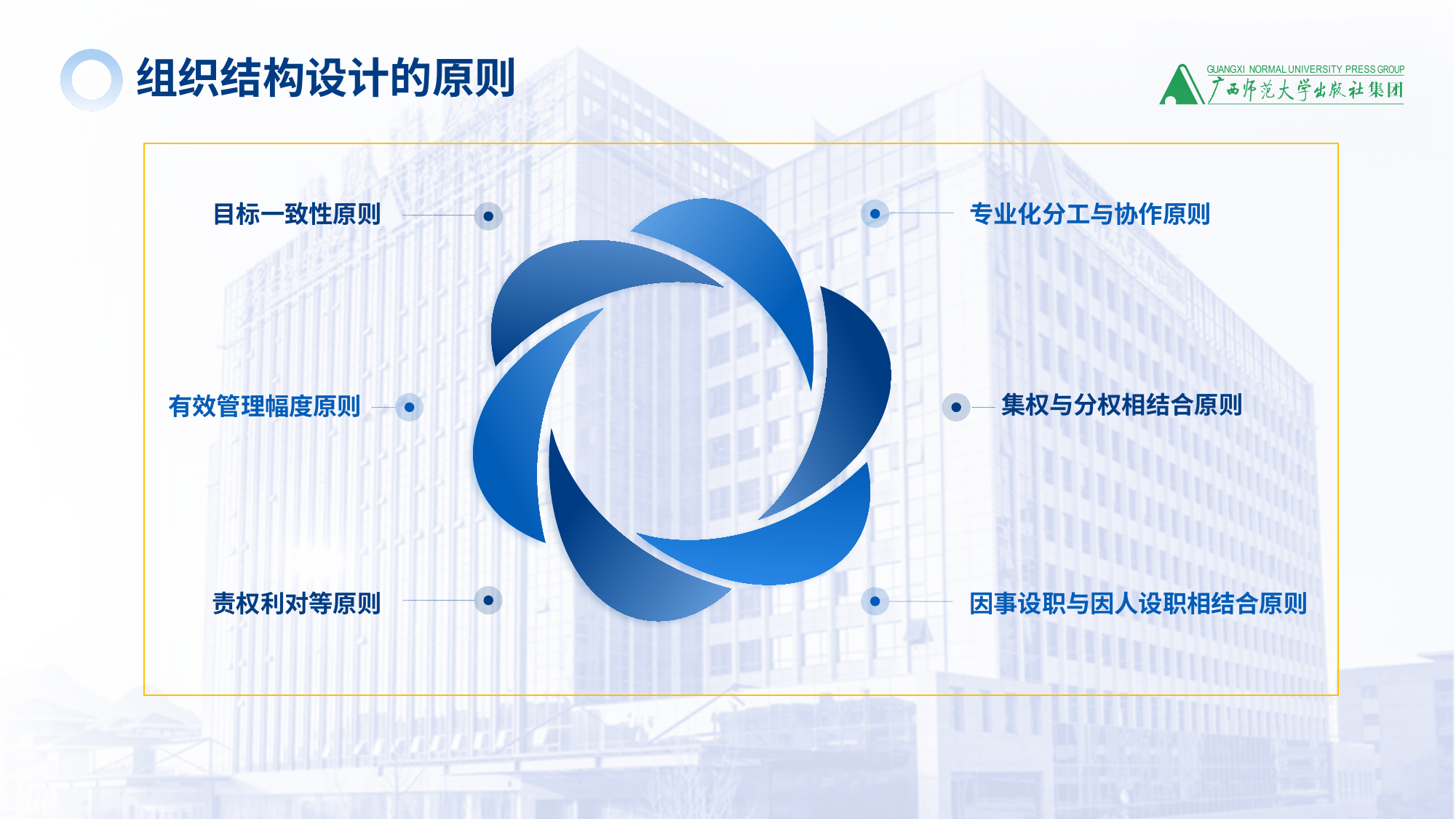

组织结构设计的原则

目标一致性原则
专业化分工与协作原则

集权与分权相结合原则
有效管理幅度原则

责权利对等原则
因事设职与因人设职相结合原则